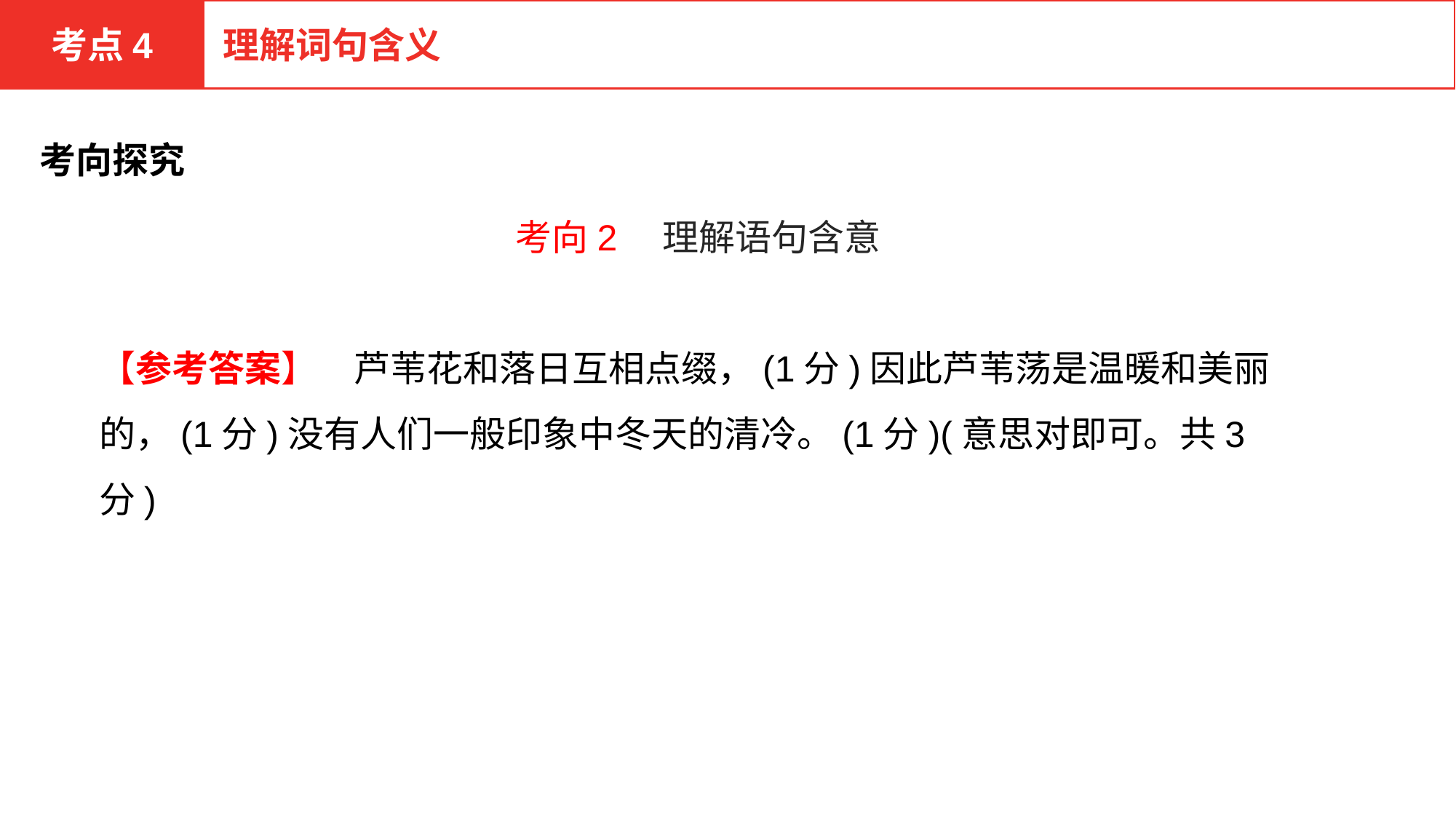

考点4
理解词句含义
考向探究
考向2　理解语句含意

【参考答案】　芦苇花和落日互相点缀，(1分)因此芦苇荡是温暖和美丽的，(1分)没有人们一般印象中冬天的清冷。(1分)(意思对即可。共3分)